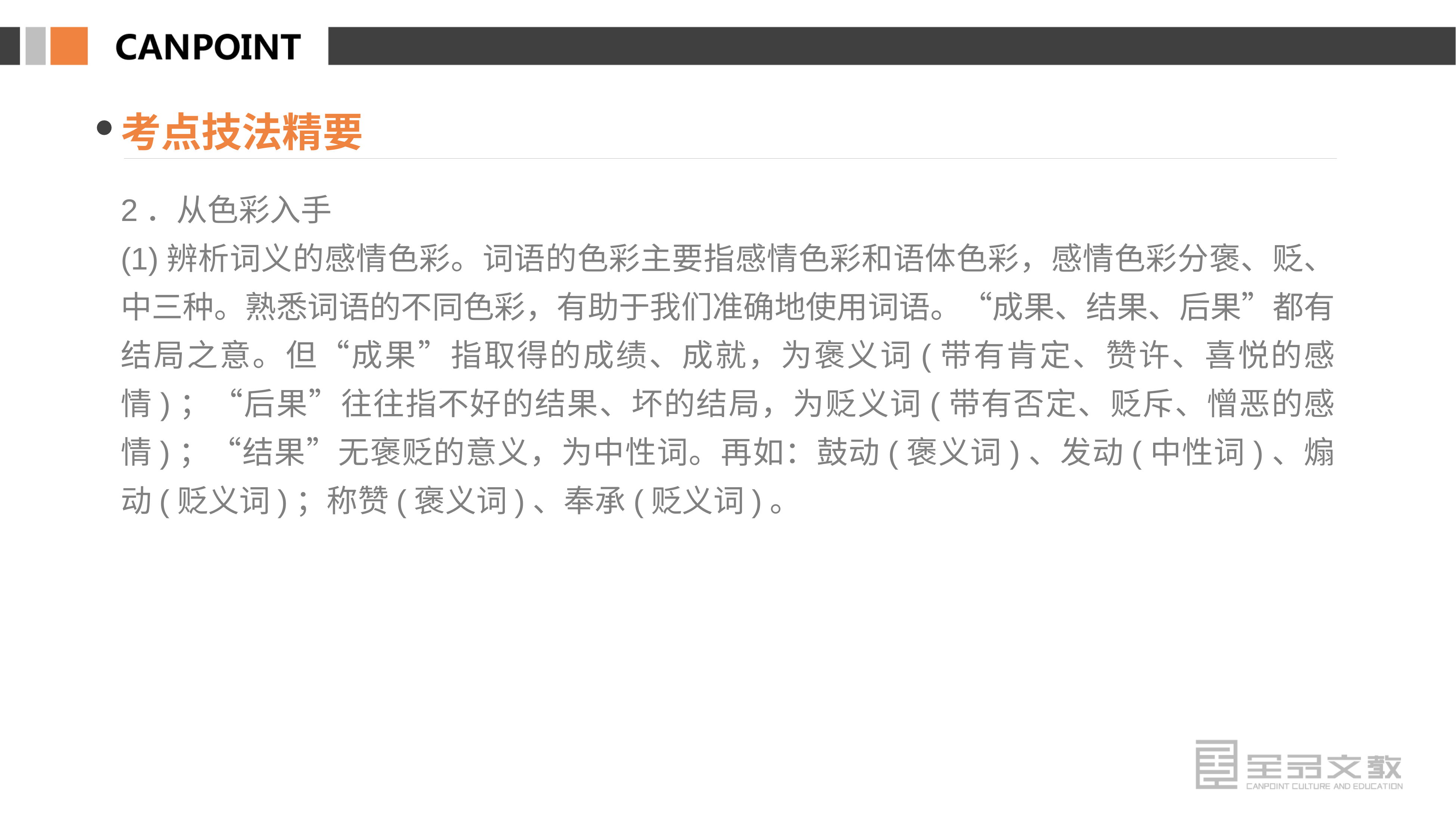

考点技法精要

2．从色彩入手
(1)辨析词义的感情色彩。词语的色彩主要指感情色彩和语体色彩，感情色彩分褒、贬、中三种。熟悉词语的不同色彩，有助于我们准确地使用词语。“成果、结果、后果”都有结局之意。但“成果”指取得的成绩、成就，为褒义词(带有肯定、赞许、喜悦的感情)；“后果”往往指不好的结果、坏的结局，为贬义词(带有否定、贬斥、憎恶的感情)；“结果”无褒贬的意义，为中性词。再如：鼓动(褒义词)、发动(中性词)、煽动(贬义词)；称赞(褒义词)、奉承(贬义词)。